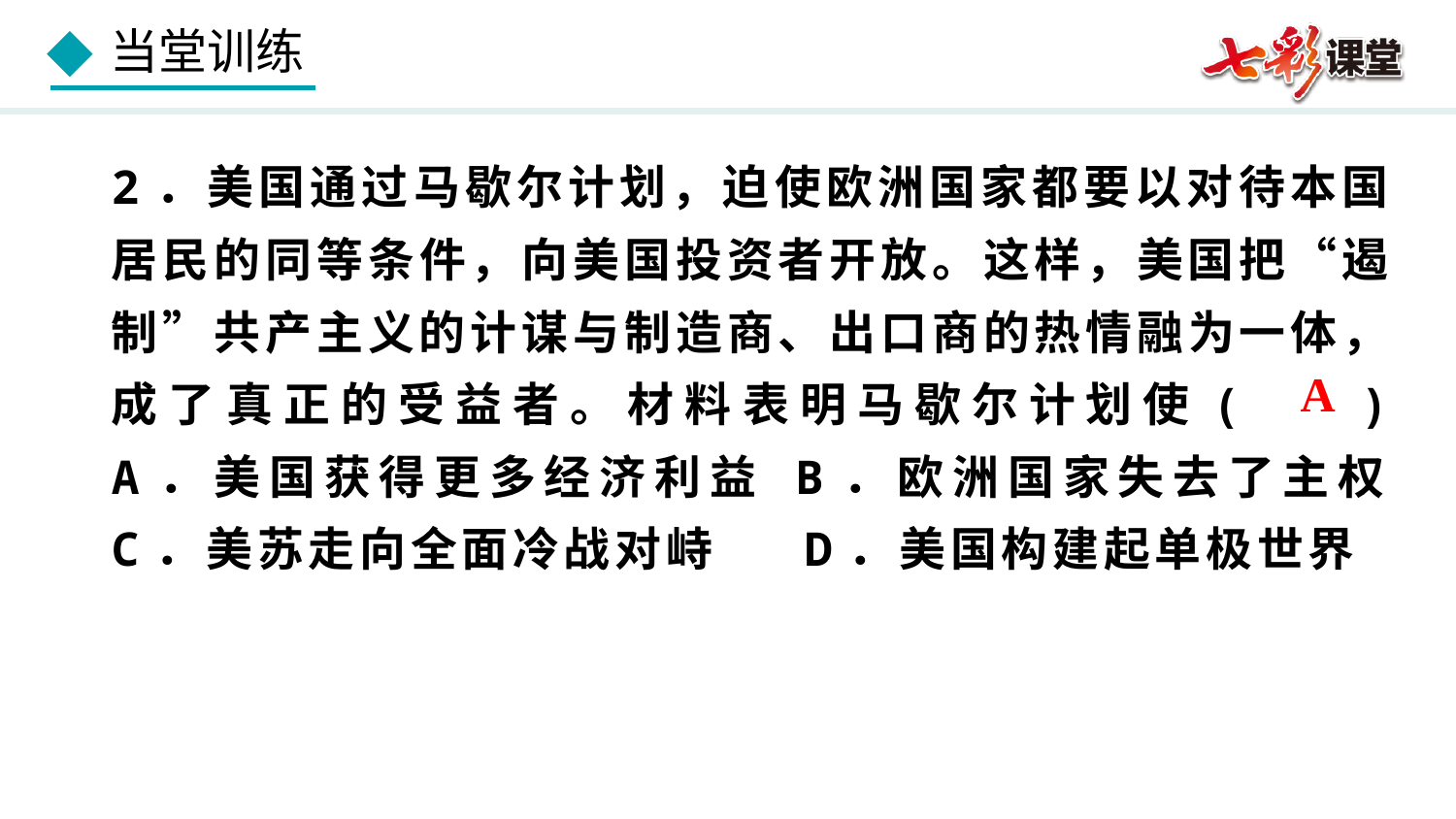

2．美国通过马歇尔计划，迫使欧洲国家都要以对待本国居民的同等条件，向美国投资者开放。这样，美国把“遏制”共产主义的计谋与制造商、出口商的热情融为一体，成了真正的受益者。材料表明马歇尔计划使(   )
A．美国获得更多经济利益 B．欧洲国家失去了主权
C．美苏走向全面冷战对峙     D．美国构建起单极世界
A